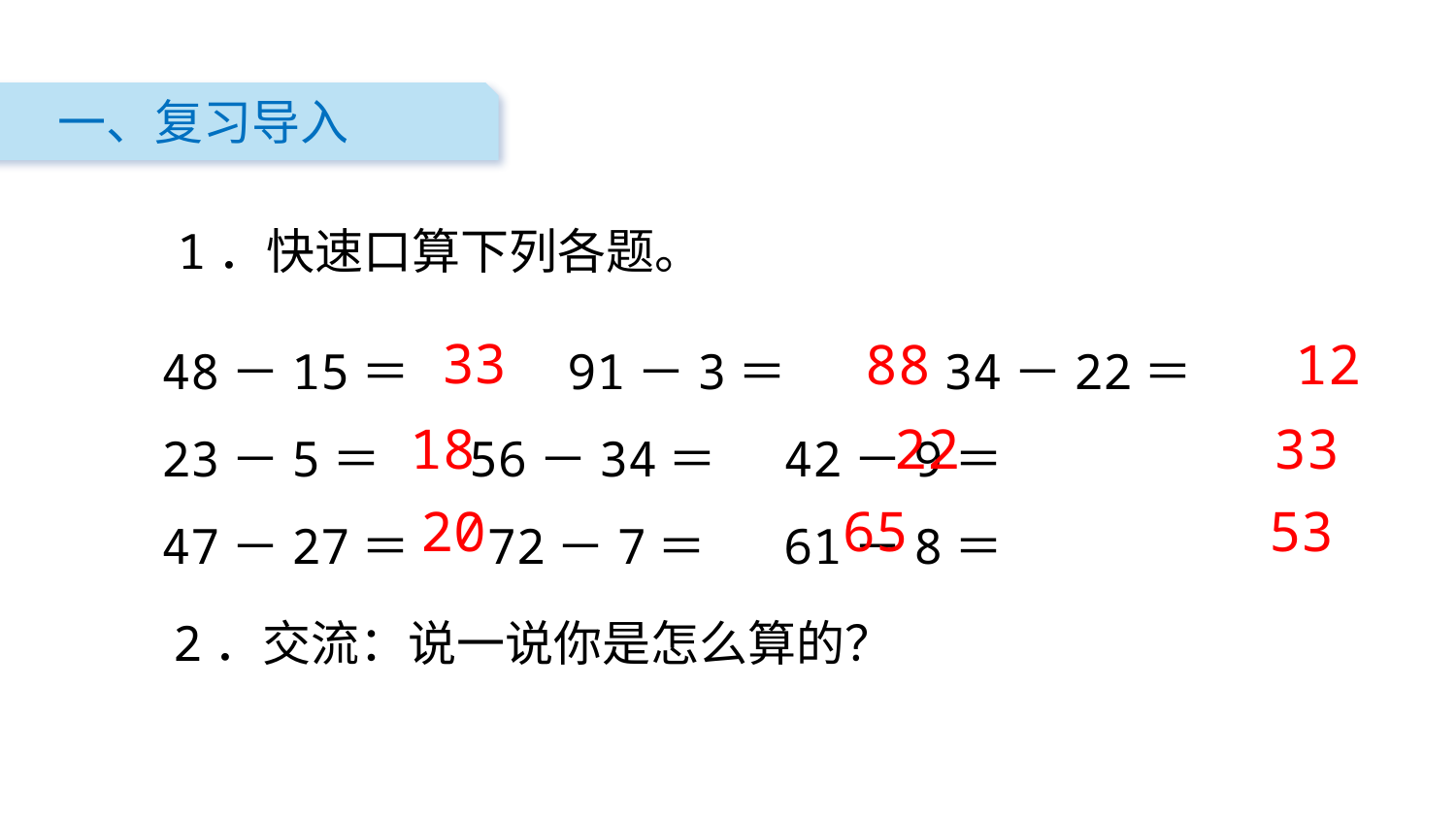

一、复习导入
1．快速口算下列各题。
48－15＝　　　91－3＝　　　34－22＝
23－5＝       56－34＝     42－9＝
47－27＝      72－7＝      61－8＝
33
88
12
33
18
22
20
65
53
2．交流：说一说你是怎么算的？